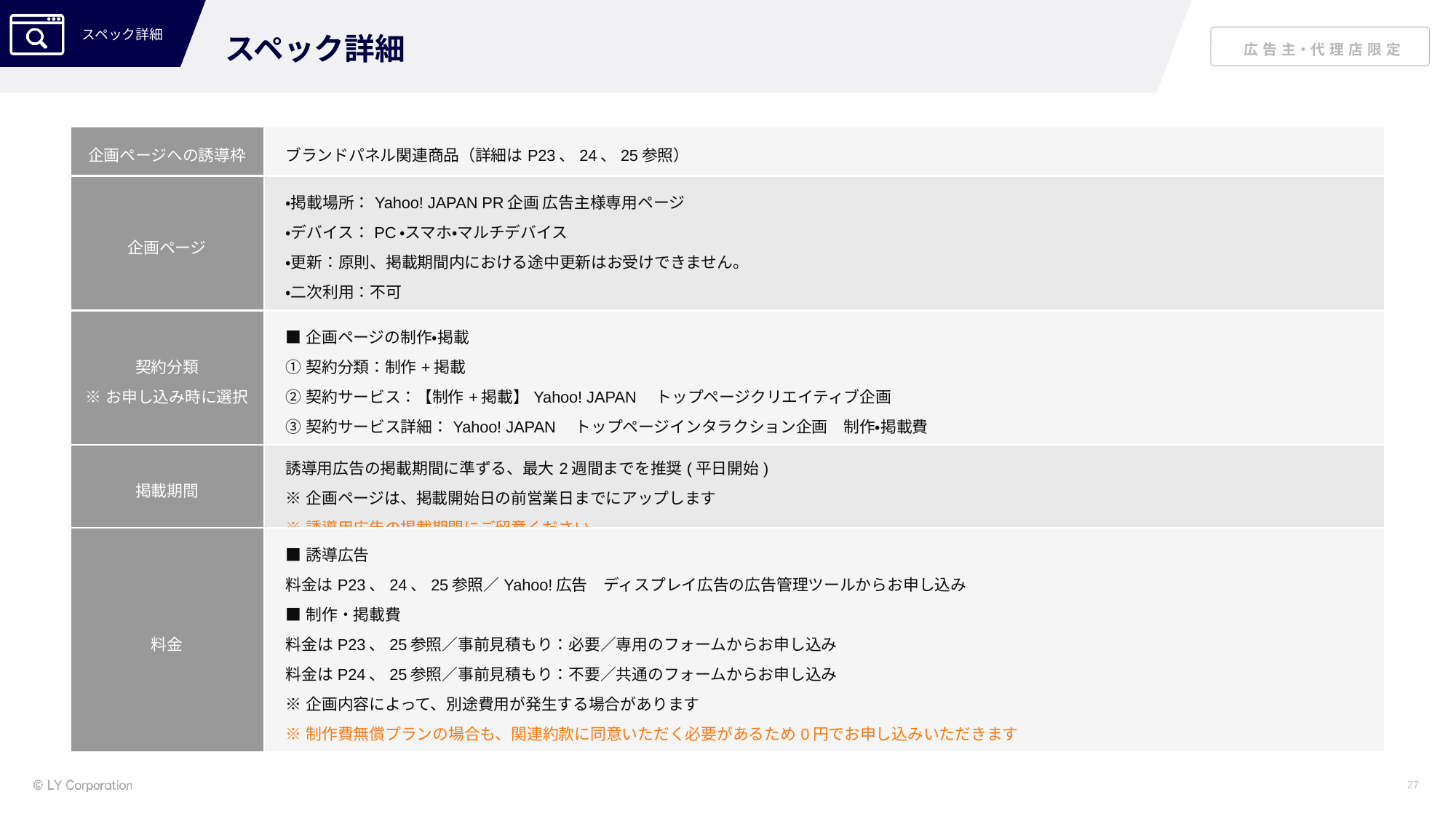

スペック詳細
| 企画ページへの誘導枠 | ブランドパネル関連商品（詳細はP23、24、25参照） |
| --- | --- |
| 企画ページ | ・掲載場所：Yahoo! JAPAN PR企画 広告主様専用ページ ・デバイス：PC・スマホ・マルチデバイス ・更新：原則、掲載期間内における途中更新はお受けできません。 ・二次利用：不可 |
| 契約分類 ※お申し込み時に選択 | ■企画ページの制作・掲載 ①契約分類：制作+掲載 ②契約サービス：【制作+掲載】Yahoo! JAPAN　トップページクリエイティブ企画 ③契約サービス詳細：Yahoo! JAPAN　トップページインタラクション企画　制作・掲載費 |
| 掲載期間 | 誘導用広告の掲載期間に準ずる、最大2週間までを推奨(平日開始) ※企画ページは、掲載開始日の前営業日までにアップします ※誘導用広告の掲載期間にご留意ください |
| 料金 | ■誘導広告 料金はP23、24、25参照／Yahoo!広告　ディスプレイ広告の広告管理ツールからお申し込み ■制作・掲載費 料金はP23、25参照／事前見積もり：必要／専用のフォームからお申し込み 料金はP24、25参照／事前見積もり：不要／共通のフォームからお申し込み ※企画内容によって、別途費用が発生する場合があります ※制作費無償プランの場合も、関連約款に同意いただく必要があるため0円でお申し込みいただきます |
⇒必ずこの運用にしていているのでタイアップ同様に明記しておく
　（サイレントリリースにクレームが出ないようにリスクヘッジ）